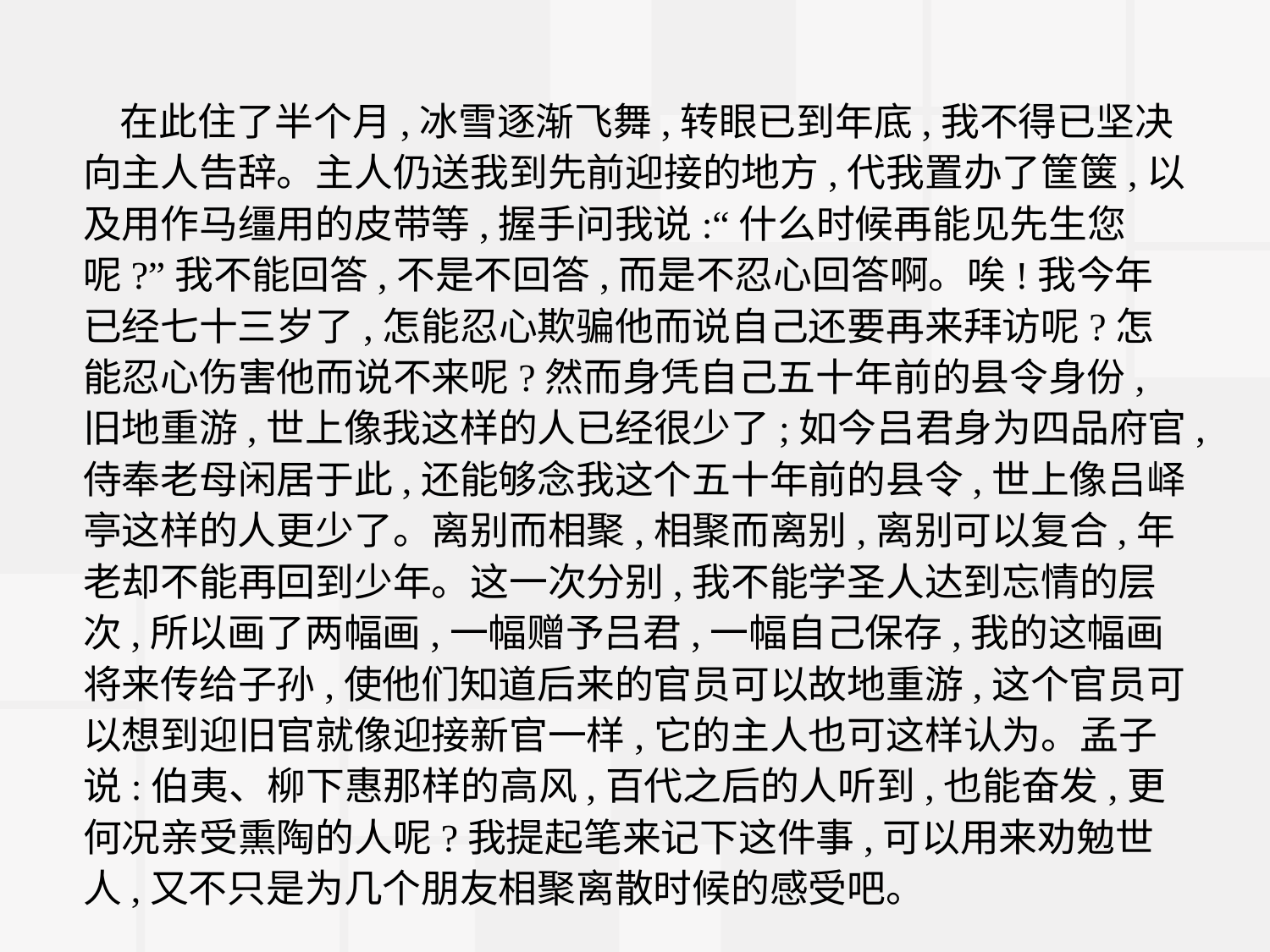

在此住了半个月,冰雪逐渐飞舞,转眼已到年底,我不得已坚决向主人告辞。主人仍送我到先前迎接的地方,代我置办了筐箧,以及用作马缰用的皮带等,握手问我说:“什么时候再能见先生您呢?”我不能回答,不是不回答,而是不忍心回答啊。唉!我今年已经七十三岁了,怎能忍心欺骗他而说自己还要再来拜访呢?怎能忍心伤害他而说不来呢?然而身凭自己五十年前的县令身份,旧地重游,世上像我这样的人已经很少了;如今吕君身为四品府官,侍奉老母闲居于此,还能够念我这个五十年前的县令,世上像吕峄亭这样的人更少了。离别而相聚,相聚而离别,离别可以复合,年老却不能再回到少年。这一次分别,我不能学圣人达到忘情的层次,所以画了两幅画,一幅赠予吕君,一幅自己保存,我的这幅画将来传给子孙,使他们知道后来的官员可以故地重游,这个官员可以想到迎旧官就像迎接新官一样,它的主人也可这样认为。孟子说:伯夷、柳下惠那样的高风,百代之后的人听到,也能奋发,更何况亲受熏陶的人呢?我提起笔来记下这件事,可以用来劝勉世人,又不只是为几个朋友相聚离散时候的感受吧。